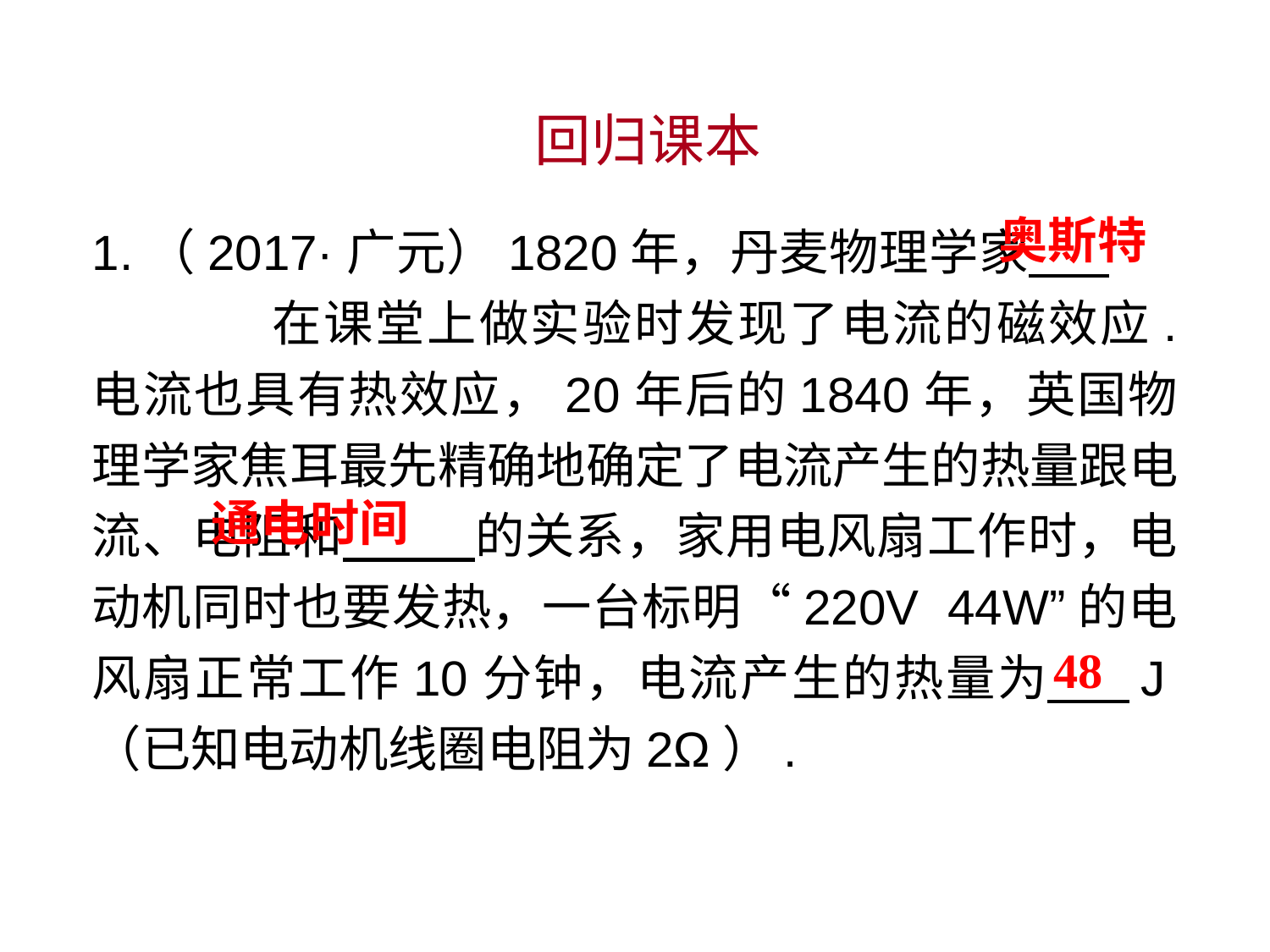

回归课本
1.（2017·广元）1820年，丹麦物理学家       .           　在课堂上做实验时发现了电流的磁效应. 电流也具有热效应，20年后的1840年，英国物理学家焦耳最先精确地确定了电流产生的热量跟电流、电阻和           的关系，家用电风扇工作时，电动机同时也要发热，一台标明“220V  44W”的电风扇正常工作10分钟，电流产生的热量为      J（已知电动机线圈电阻为2Ω）.
奥斯特
通电时间
48